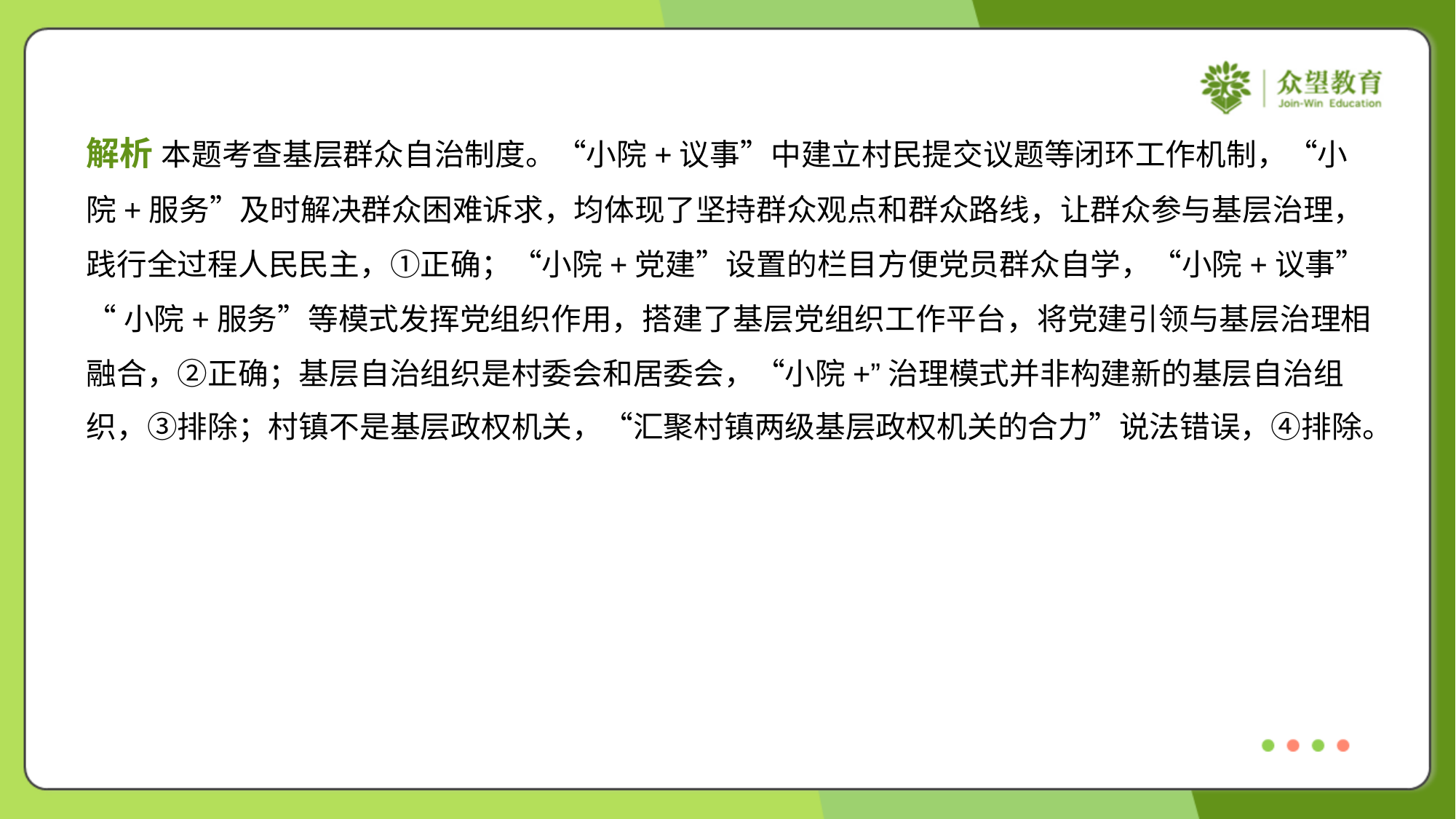

解析 本题考查基层群众自治制度。“小院+议事”中建立村民提交议题等闭环工作机制，“小
院+服务”及时解决群众困难诉求，均体现了坚持群众观点和群众路线，让群众参与基层治理，
践行全过程人民民主，①正确；“小院+党建”设置的栏目方便党员群众自学，“小院+议事”
“小院+服务”等模式发挥党组织作用，搭建了基层党组织工作平台，将党建引领与基层治理相
融合，②正确；基层自治组织是村委会和居委会，“小院+”治理模式并非构建新的基层自治组
织，③排除；村镇不是基层政权机关，“汇聚村镇两级基层政权机关的合力”说法错误，④排除。